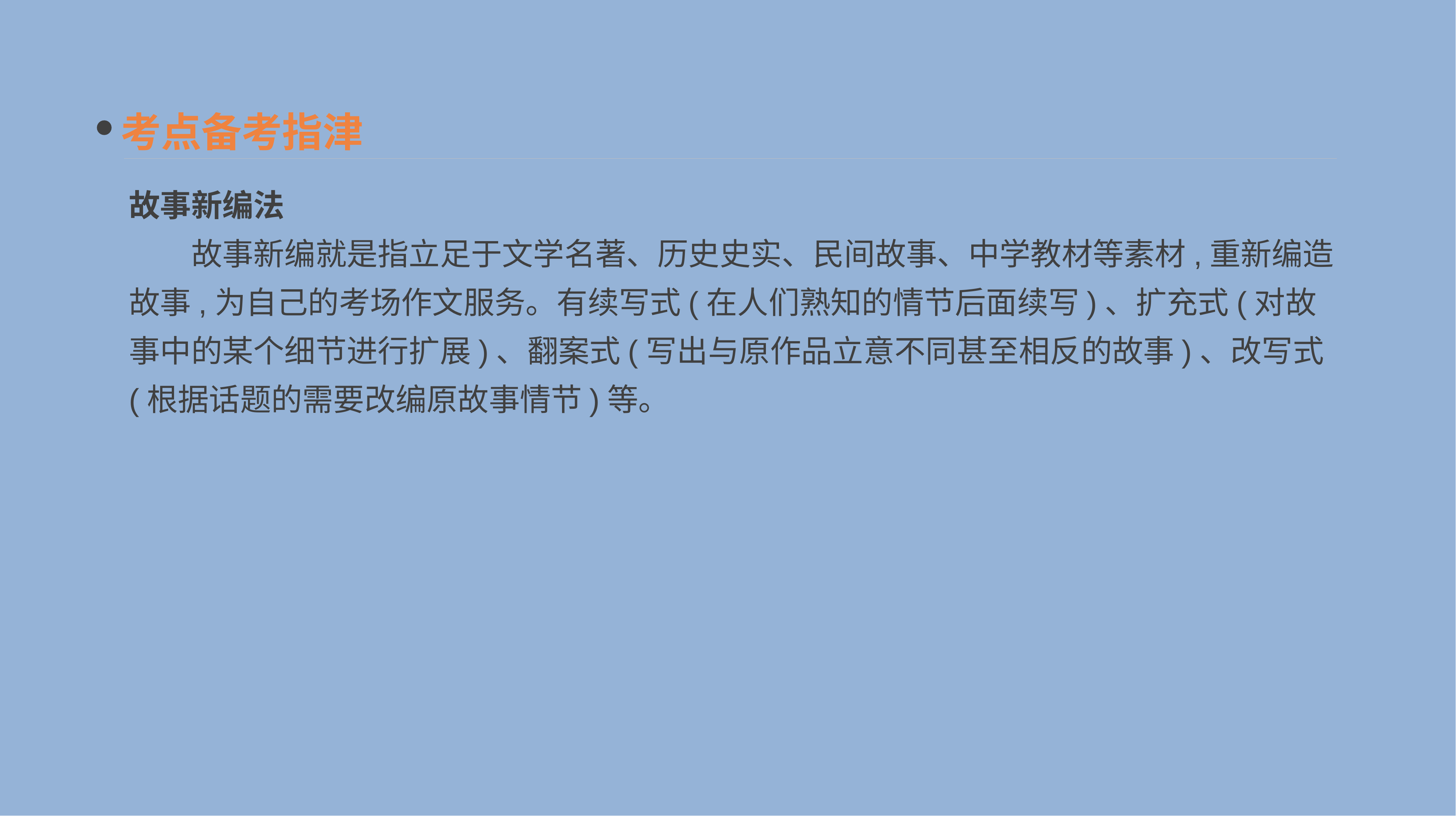

考点备考指津

故事新编法
　　故事新编就是指立足于文学名著、历史史实、民间故事、中学教材等素材,重新编造故事,为自己的考场作文服务。有续写式(在人们熟知的情节后面续写)、扩充式(对故事中的某个细节进行扩展)、翻案式(写出与原作品立意不同甚至相反的故事)、改写式(根据话题的需要改编原故事情节)等。